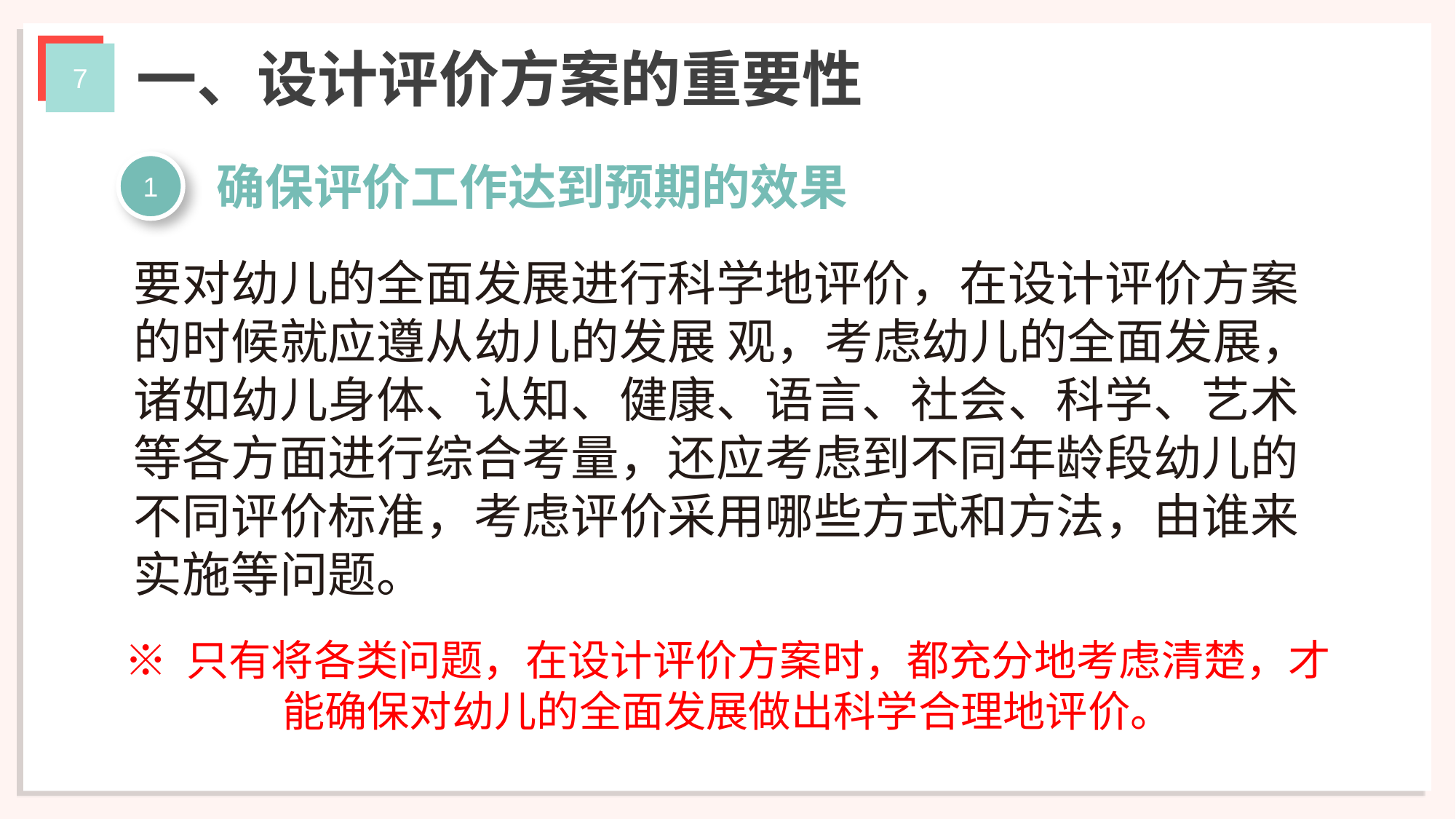

一、设计评价方案的重要性
确保评价工作达到预期的效果
1
要对幼儿的全面发展进行科学地评价，在设计评价方案的时候就应遵从幼儿的发展 观，考虑幼儿的全面发展，诸如幼儿身体、认知、健康、语言、社会、科学、艺术等各方面进行综合考量，还应考虑到不同年龄段幼儿的不同评价标准，考虑评价采用哪些方式和方法，由谁来实施等问题。
※ 只有将各类问题，在设计评价方案时，都充分地考虑清楚，才能确保对幼儿的全面发展做出科学合理地评价。